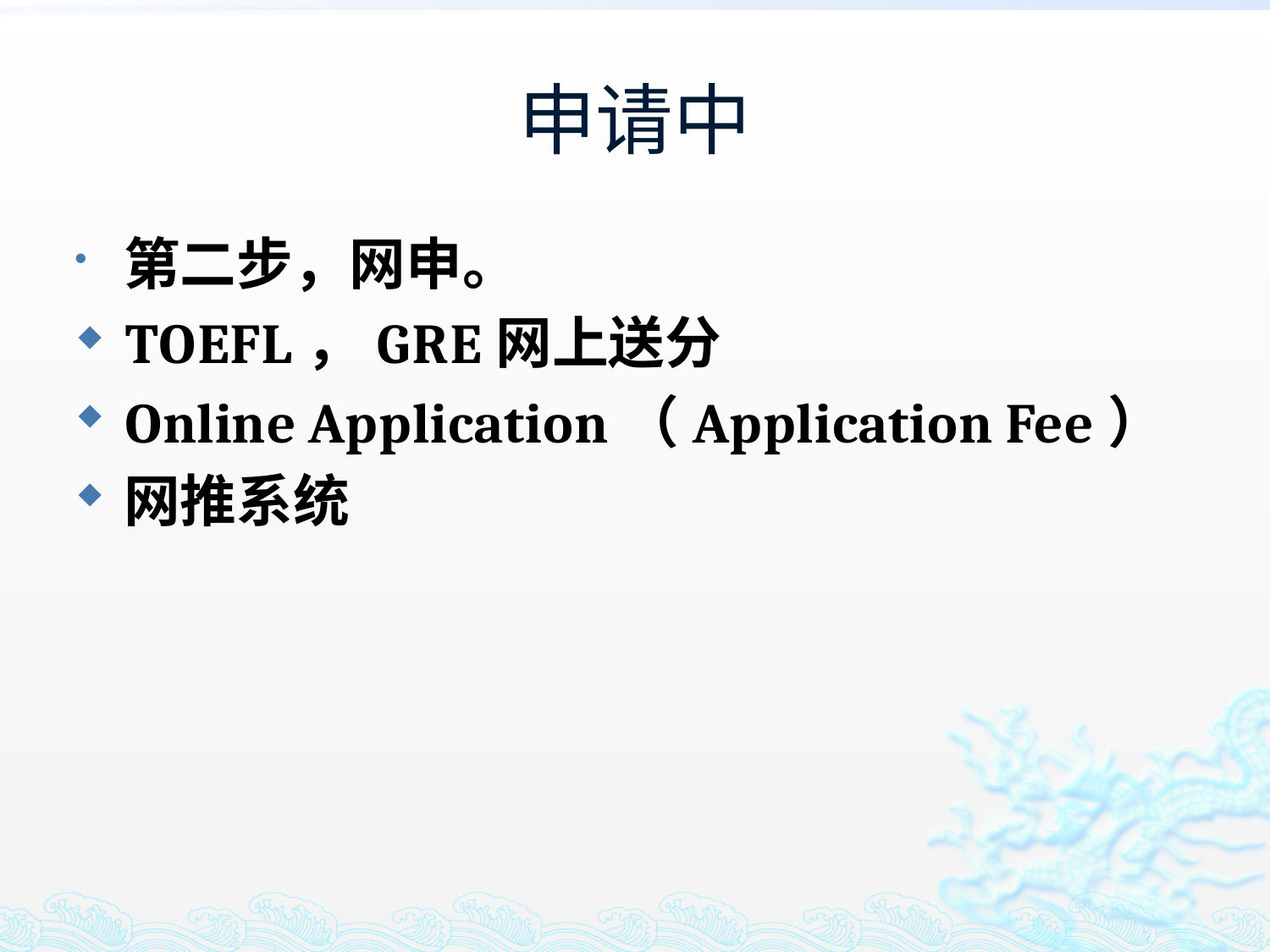

# 申请中
第二步，网申。
TOEFL，GRE网上送分
Online Application（Application Fee）
网推系统